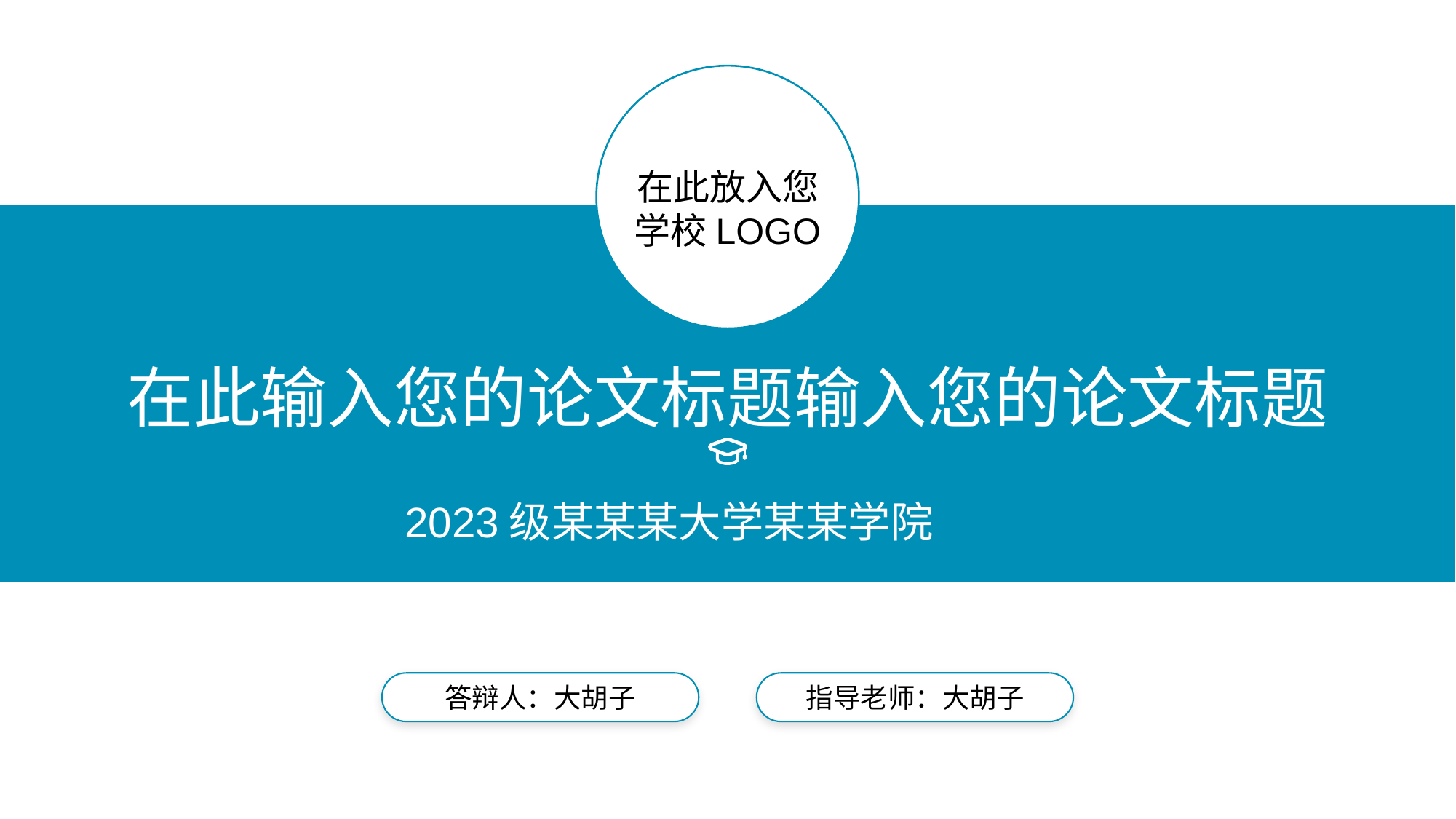

在此放入您
学校LOGO

在此输入您的论文标题输入您的论文标题

2023级某某某大学某某学院
答辩人：大胡子
指导老师：大胡子